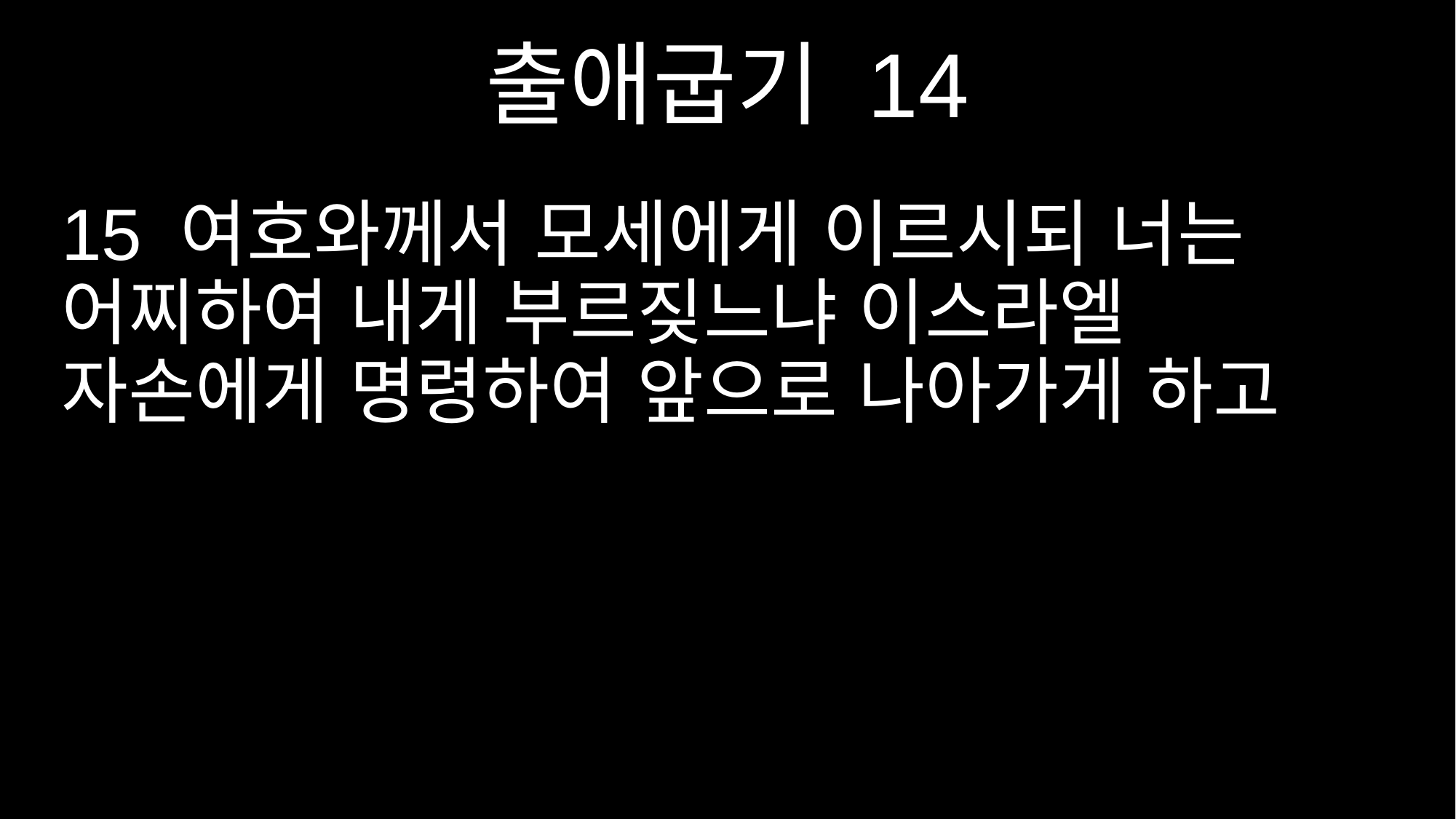

출애굽기 14
15 여호와께서 모세에게 이르시되 너는 어찌하여 내게 부르짖느냐 이스라엘 자손에게 명령하여 앞으로 나아가게 하고